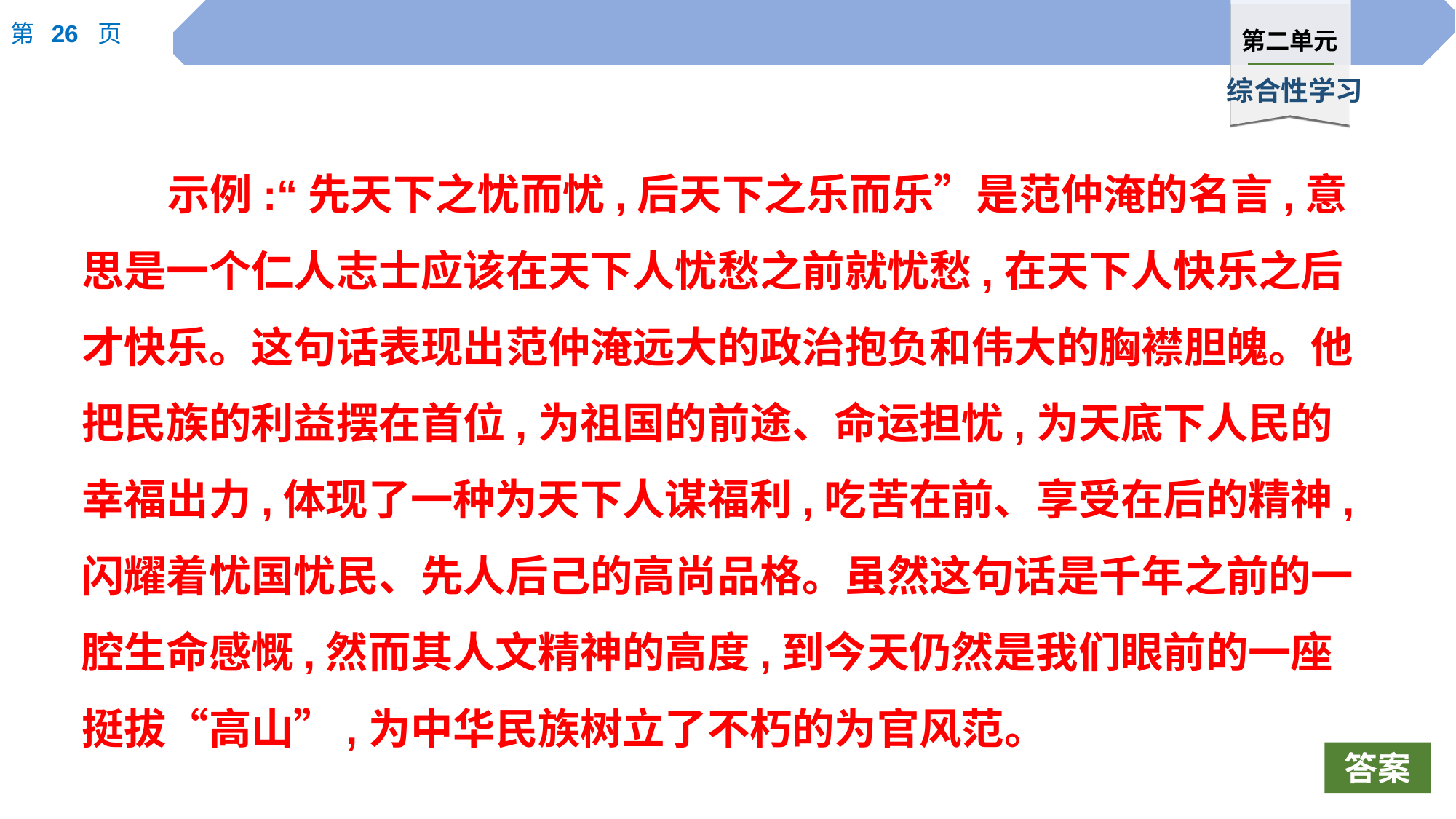

示例:“先天下之忧而忧,后天下之乐而乐”是范仲淹的名言,意思是一个仁人志士应该在天下人忧愁之前就忧愁,在天下人快乐之后才快乐。这句话表现出范仲淹远大的政治抱负和伟大的胸襟胆魄。他把民族的利益摆在首位,为祖国的前途、命运担忧,为天底下人民的幸福出力,体现了一种为天下人谋福利,吃苦在前、享受在后的精神,闪耀着忧国忧民、先人后己的高尚品格。虽然这句话是千年之前的一腔生命感慨,然而其人文精神的高度,到今天仍然是我们眼前的一座挺拔“高山”,为中华民族树立了不朽的为官风范。
答案